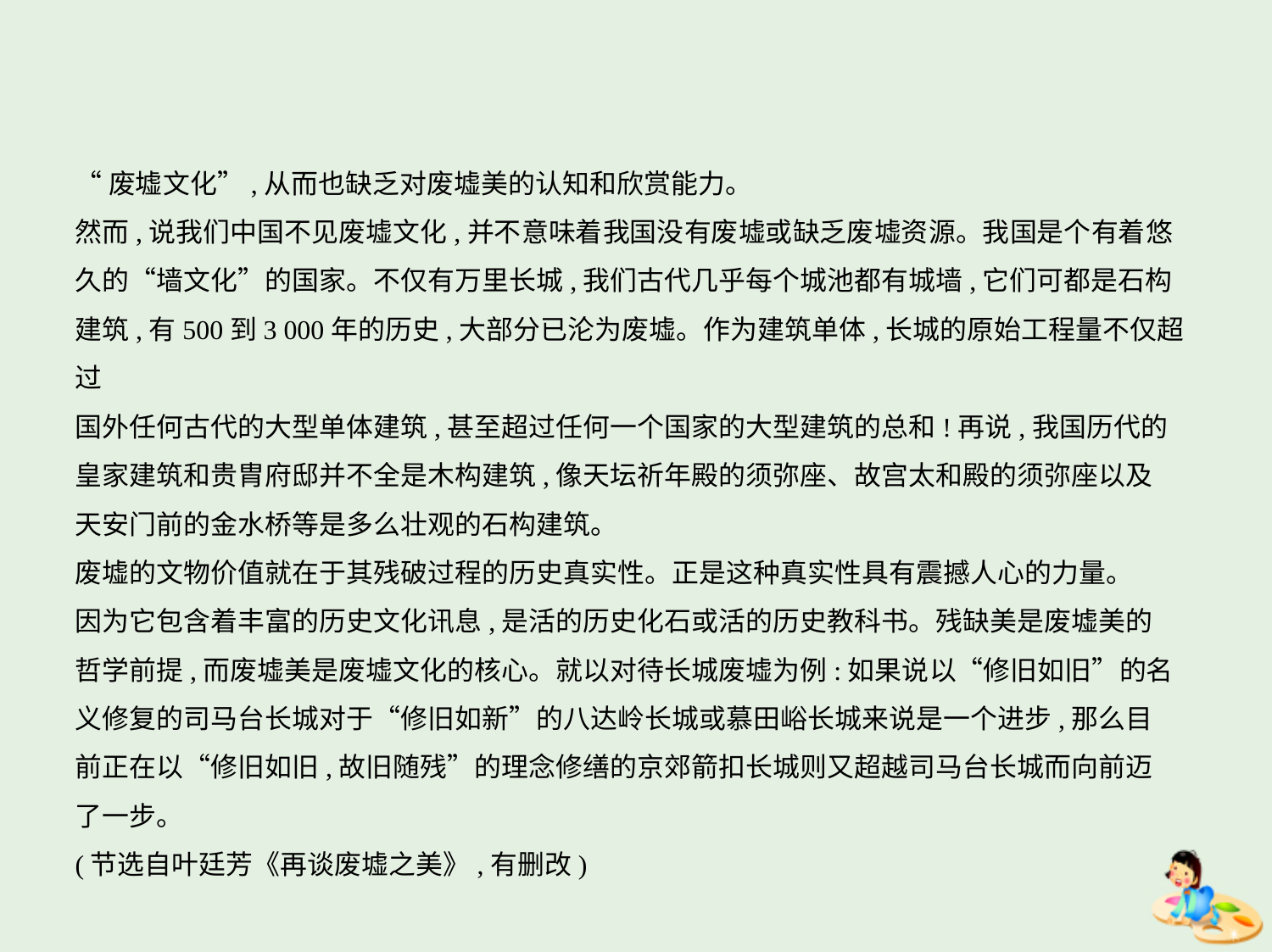

“废墟文化”,从而也缺乏对废墟美的认知和欣赏能力。
然而,说我们中国不见废墟文化,并不意味着我国没有废墟或缺乏废墟资源。我国是个有着悠
久的“墙文化”的国家。不仅有万里长城,我们古代几乎每个城池都有城墙,它们可都是石构
建筑,有500到3 000年的历史,大部分已沦为废墟。作为建筑单体,长城的原始工程量不仅超过
国外任何古代的大型单体建筑,甚至超过任何一个国家的大型建筑的总和!再说,我国历代的
皇家建筑和贵胄府邸并不全是木构建筑,像天坛祈年殿的须弥座、故宫太和殿的须弥座以及
天安门前的金水桥等是多么壮观的石构建筑。
废墟的文物价值就在于其残破过程的历史真实性。正是这种真实性具有震撼人心的力量。
因为它包含着丰富的历史文化讯息,是活的历史化石或活的历史教科书。残缺美是废墟美的
哲学前提,而废墟美是废墟文化的核心。就以对待长城废墟为例:如果说以“修旧如旧”的名
义修复的司马台长城对于“修旧如新”的八达岭长城或慕田峪长城来说是一个进步,那么目
前正在以“修旧如旧,故旧随残”的理念修缮的京郊箭扣长城则又超越司马台长城而向前迈
了一步。
(节选自叶廷芳《再谈废墟之美》,有删改)